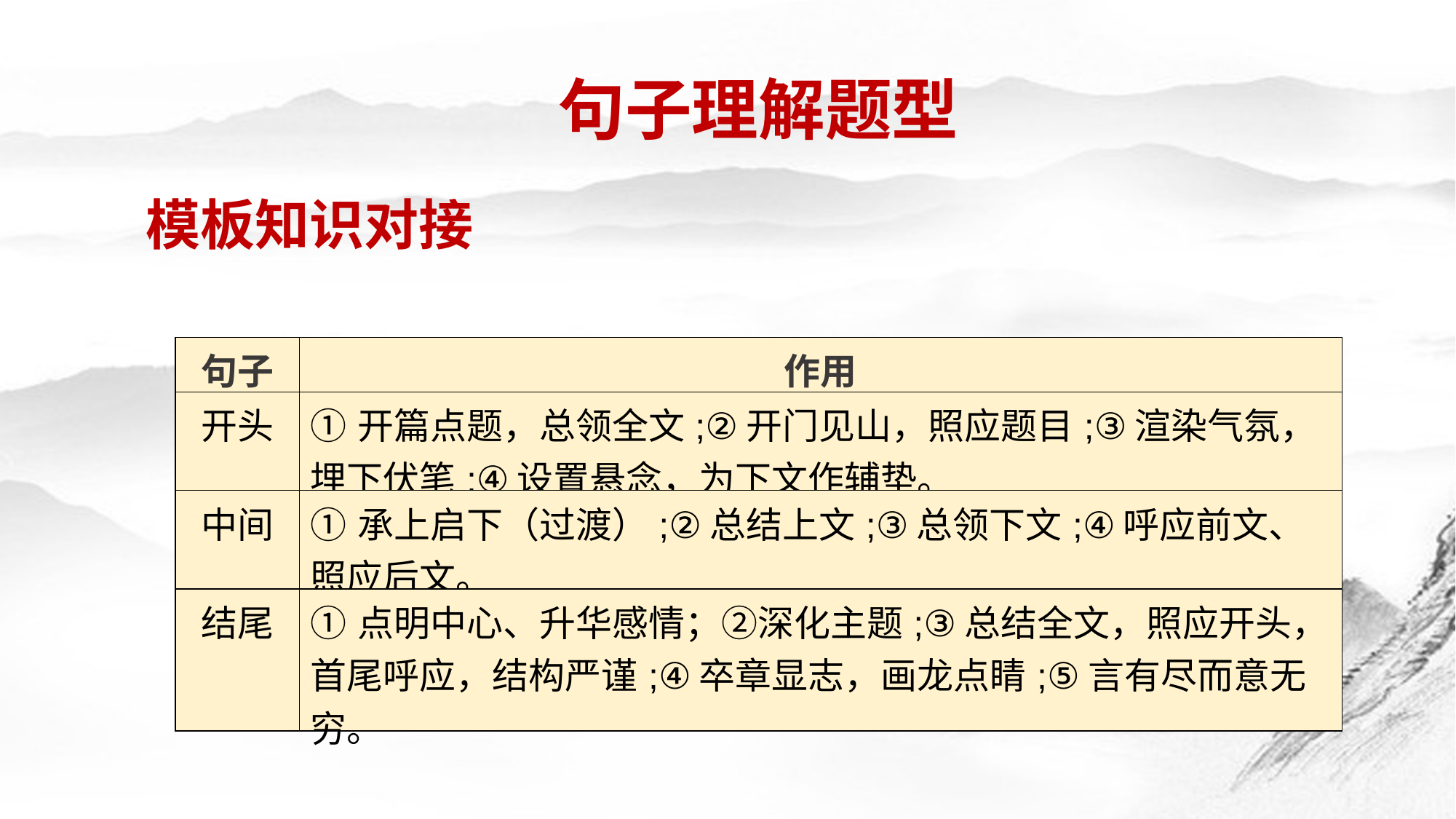

句子理解题型
模板知识对接

| 句子 | 作用 |
| --- | --- |
| 开头 | ①开篇点题，总领全文;②开门见山，照应题目;③渲染气氛，埋下伏笔;④设置悬念，为下文作辅垫。 |
| 中间 | ①承上启下（过渡）;②总结上文;③总领下文;④呼应前文、照应后文。 |
| 结尾 | ①点明中心、升华感情；②深化主题;③总结全文，照应开头，首尾呼应，结构严谨;④卒章显志，画龙点睛;⑤言有尽而意无穷。 |